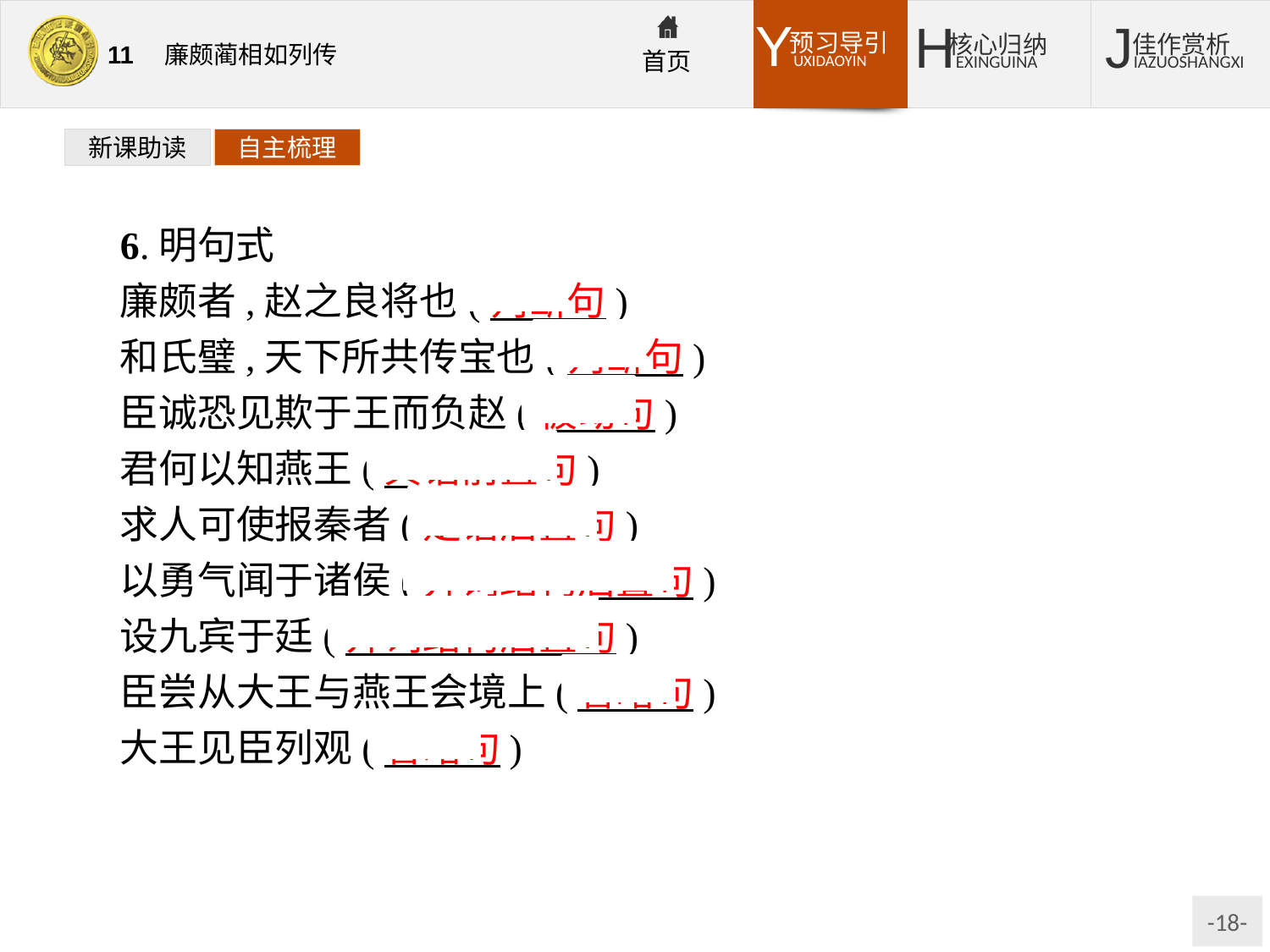

新课助读
自主梳理
6.明句式
廉颇者,赵之良将也(判断句)
和氏璧,天下所共传宝也(判断句)
臣诚恐见欺于王而负赵(被动句)
君何以知燕王(宾语前置句)
求人可使报秦者(定语后置句)
以勇气闻于诸侯(介词结构后置句)
设九宾于廷(介词结构后置句)
臣尝从大王与燕王会境上(省略句)
大王见臣列观(省略句)